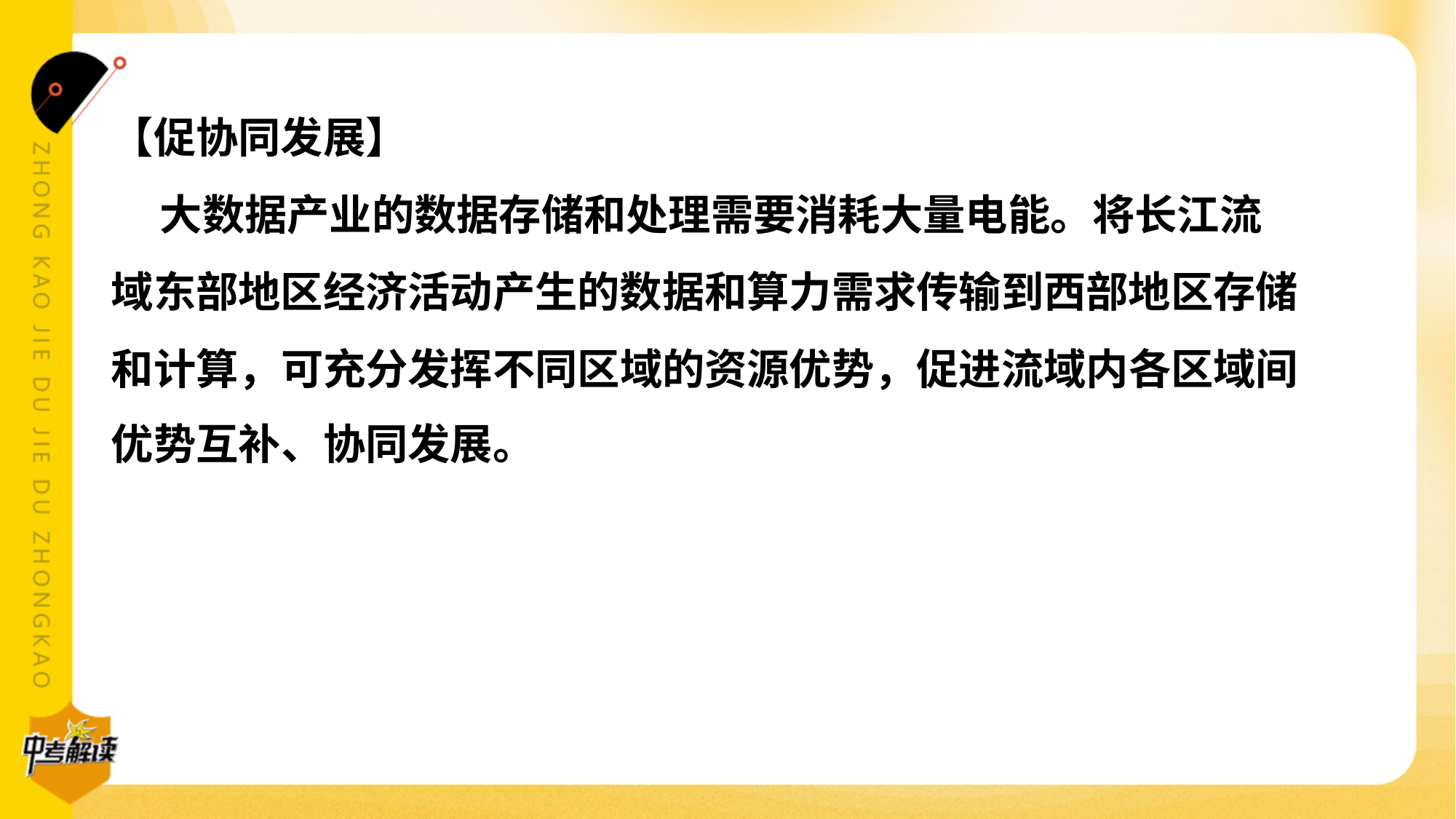

【促协同发展】
    大数据产业的数据存储和处理需要消耗大量电能。将长江流
域东部地区经济活动产生的数据和算力需求传输到西部地区存储
和计算，可充分发挥不同区域的资源优势，促进流域内各区域间
优势互补、协同发展。